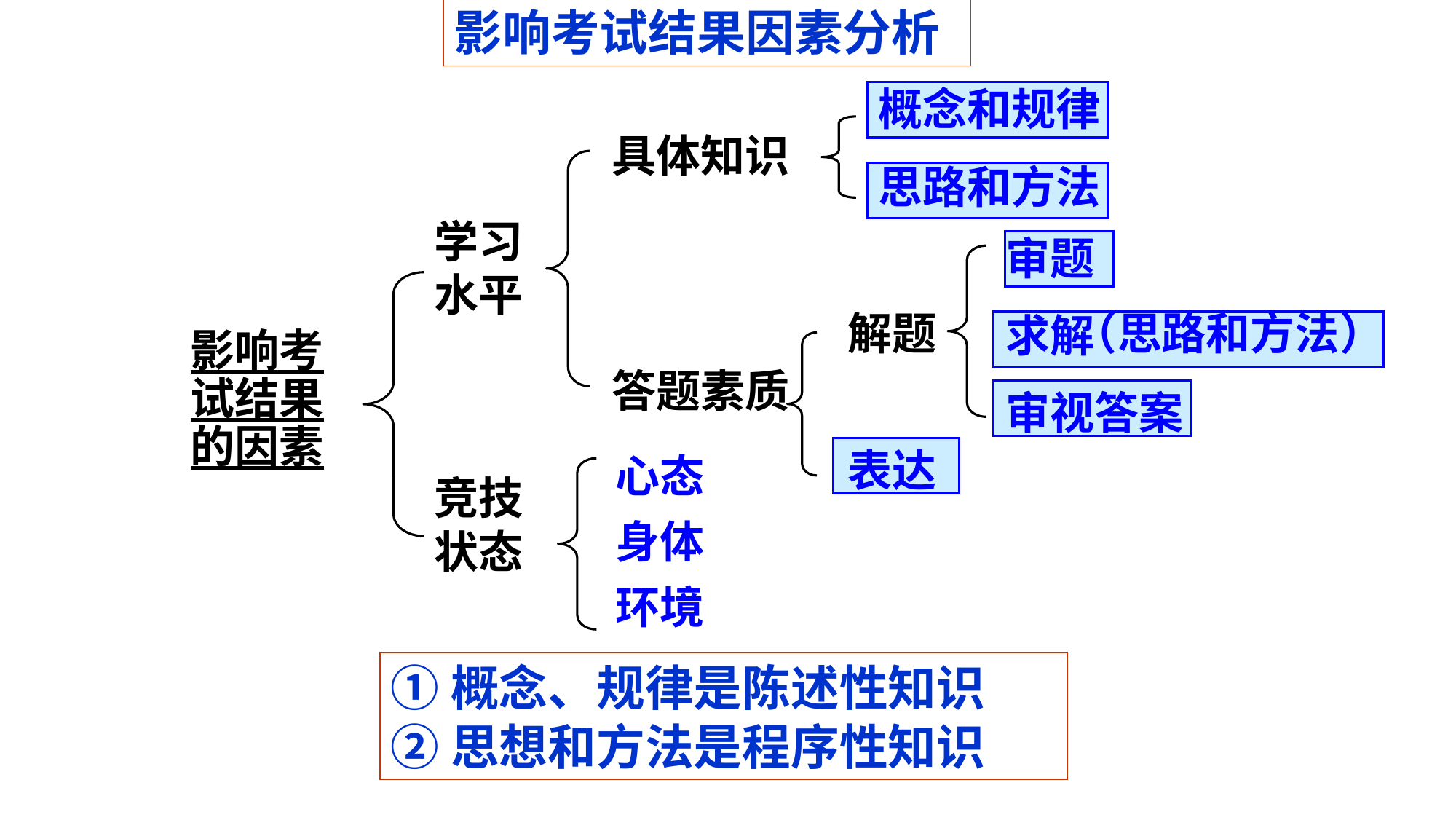

影响考试结果因素分析
概念和规律

思路和方法

具体知识

答题素质

学习水平

竞技
状态
审题

求解
审视答案

解题

表达
（思路和方法）

影响考试结果的因素

心态

身体
环境
①概念、规律是陈述性知识
②思想和方法是程序性知识